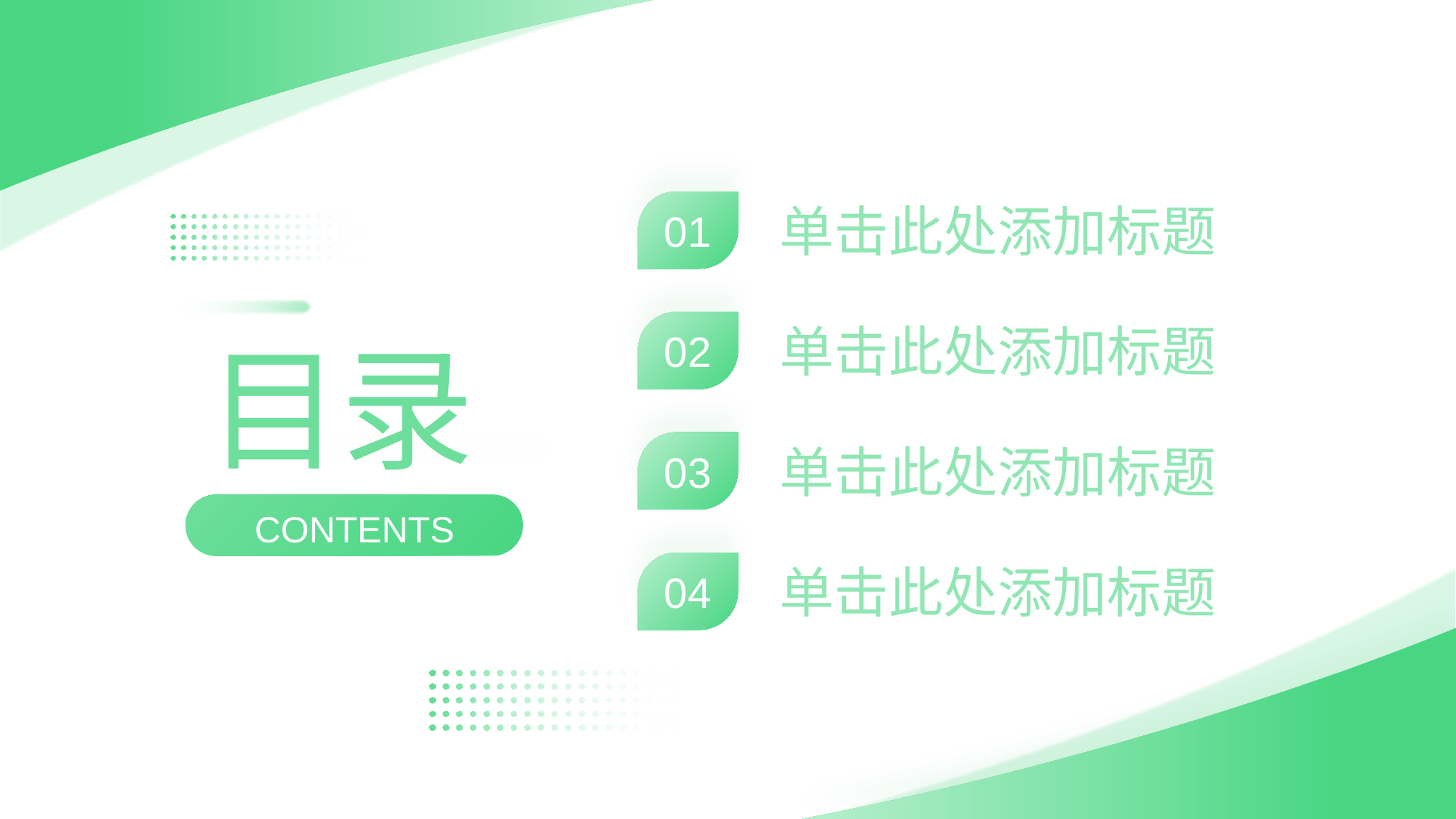

01
单击此处添加标题

02
单击此处添加标题
目录
03
单击此处添加标题

CONTENTS

04
单击此处添加标题